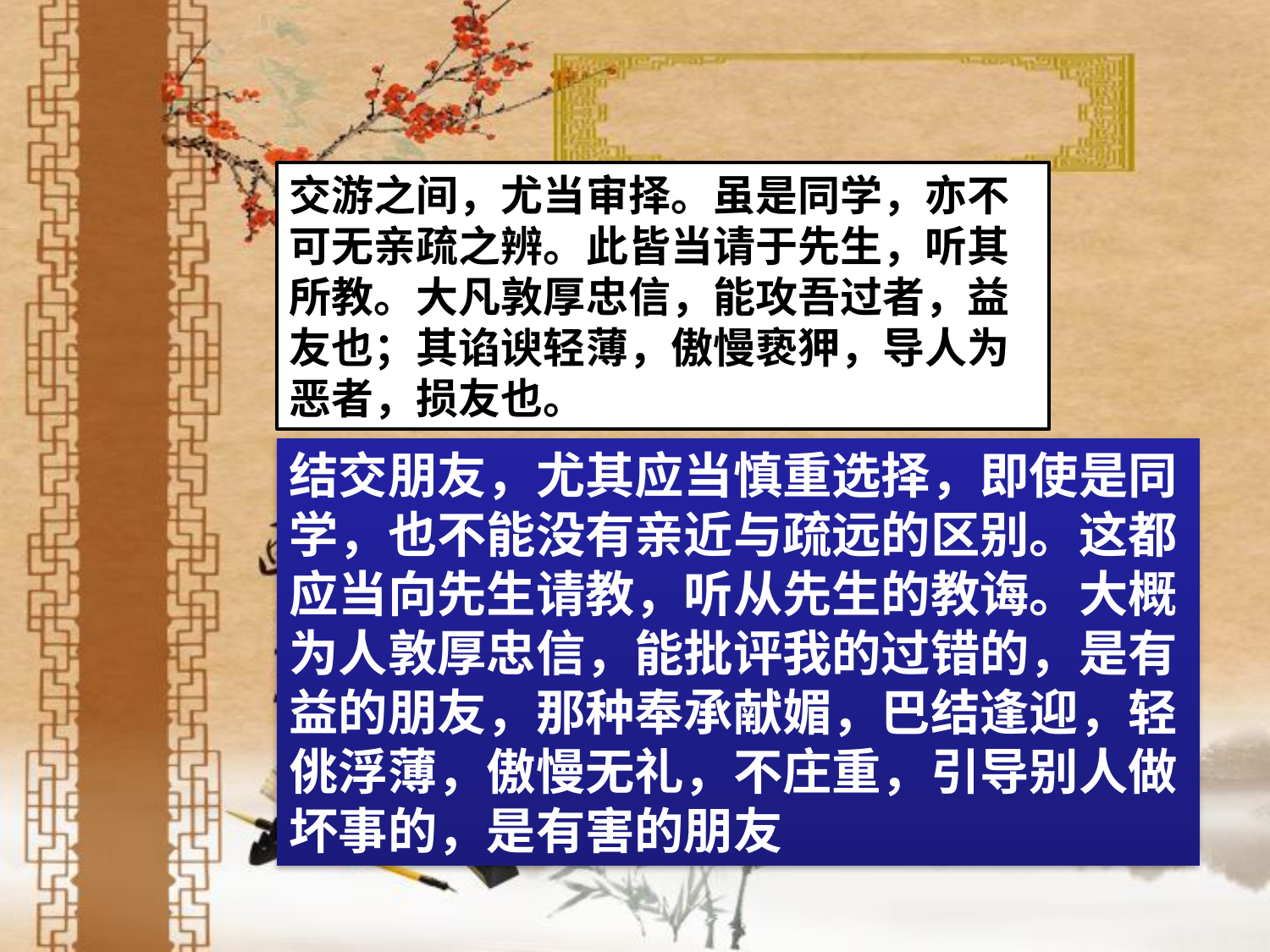

交游之间，尤当审择。虽是同学，亦不可无亲疏之辨。此皆当请于先生，听其所教。大凡敦厚忠信，能攻吾过者，益友也；其谄谀轻薄，傲慢亵狎，导人为恶者，损友也。
结交朋友，尤其应当慎重选择，即使是同学，也不能没有亲近与疏远的区别。这都应当向先生请教，听从先生的教诲。大概为人敦厚忠信，能批评我的过错的，是有益的朋友，那种奉承献媚，巴结逢迎，轻佻浮薄，傲慢无礼，不庄重，引导别人做坏事的，是有害的朋友